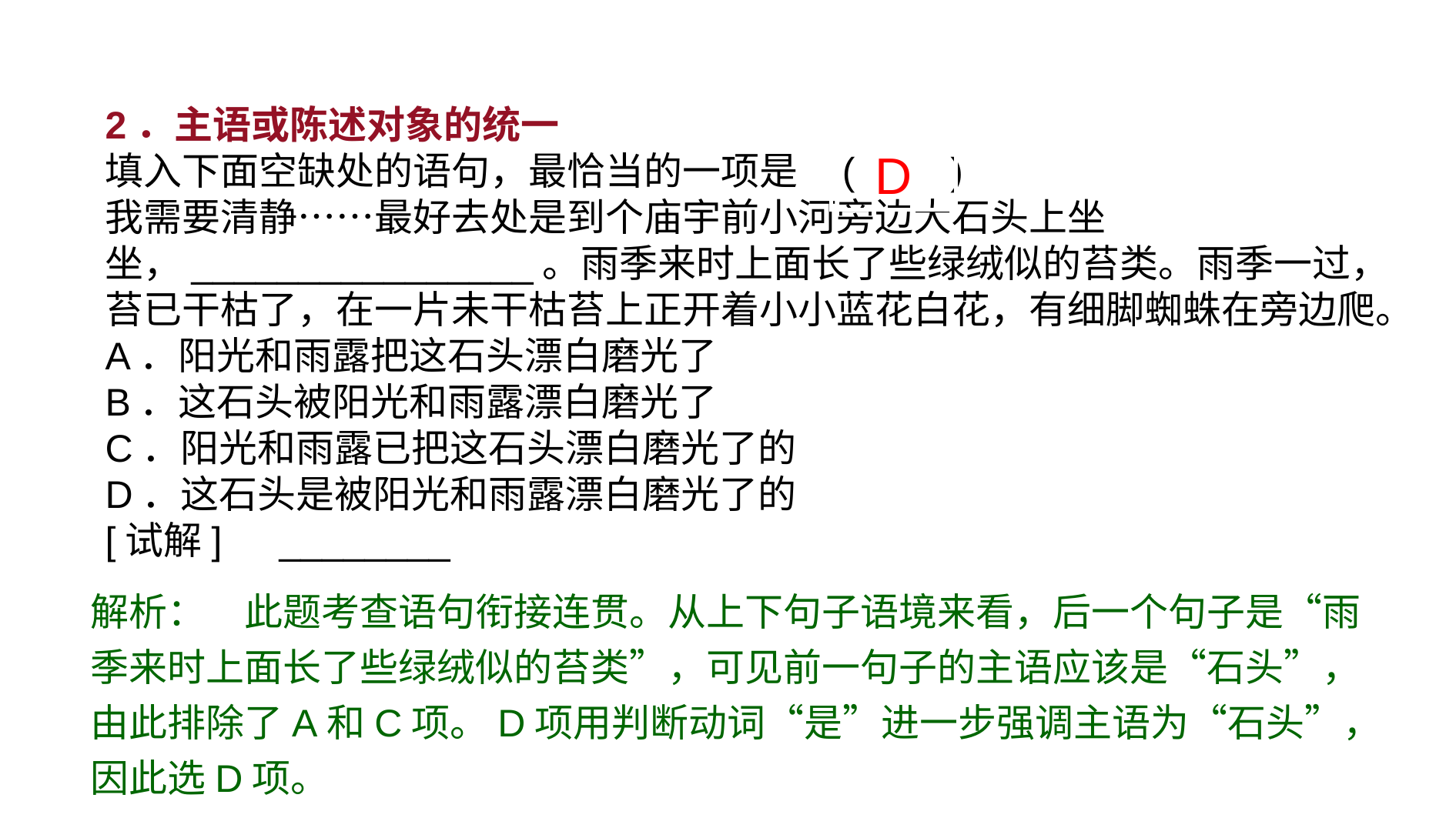

2．主语或陈述对象的统一
填入下面空缺处的语句，最恰当的一项是    (　　)
我需要清静……最好去处是到个庙宇前小河旁边大石头上坐坐，________________。雨季来时上面长了些绿绒似的苔类。雨季一过，苔已干枯了，在一片未干枯苔上正开着小小蓝花白花，有细脚蜘蛛在旁边爬。
A．阳光和雨露把这石头漂白磨光了
B．这石头被阳光和雨露漂白磨光了
C．阳光和雨露已把这石头漂白磨光了的
D．这石头是被阳光和雨露漂白磨光了的
[试解]　________
   D
解析：　此题考查语句衔接连贯。从上下句子语境来看，后一个句子是“雨季来时上面长了些绿绒似的苔类”，可见前一句子的主语应该是“石头”，由此排除了A和C项。D项用判断动词“是”进一步强调主语为“石头”，因此选D项。